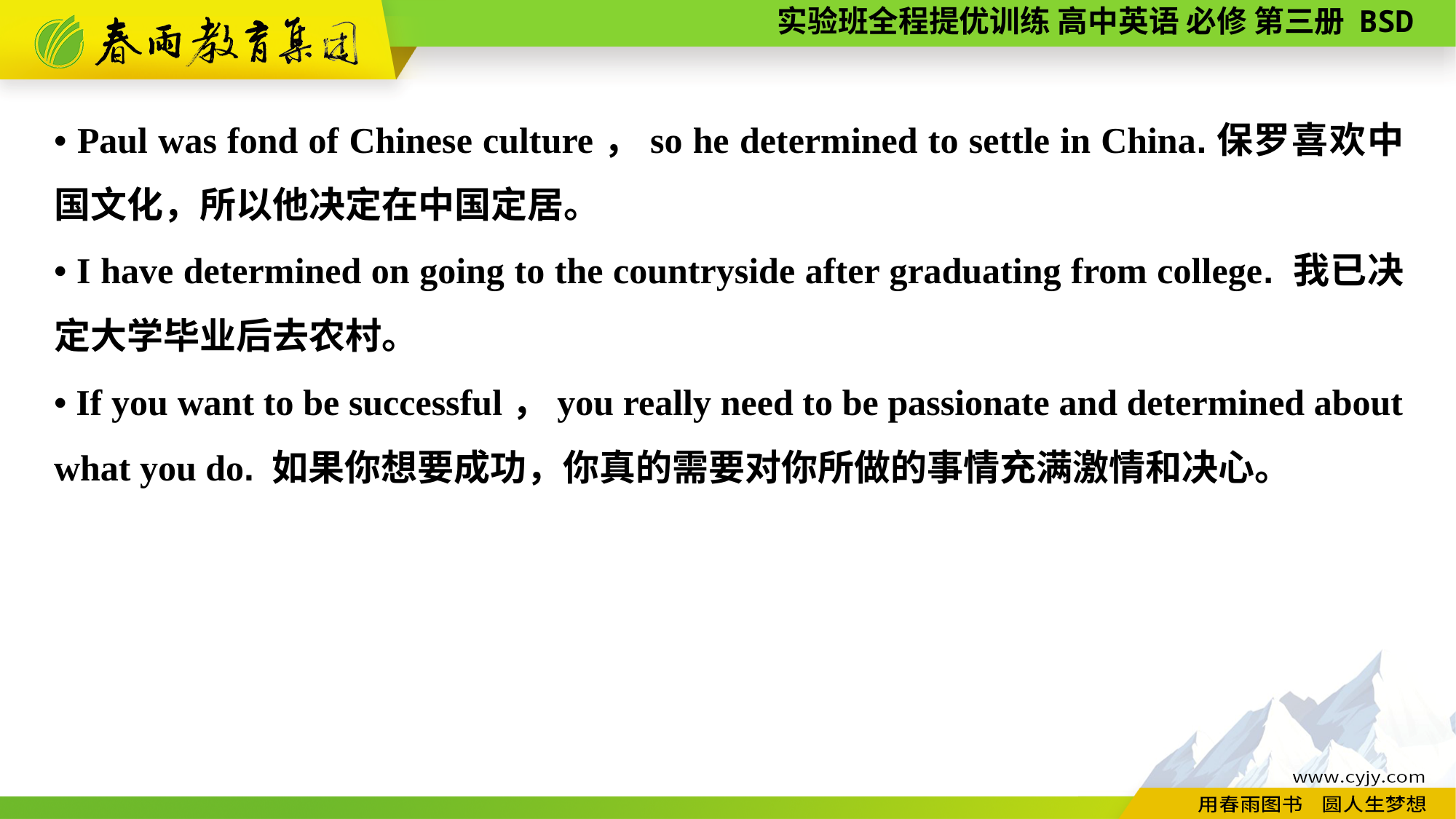

• Paul was fond of Chinese culture，so he determined to settle in China.保罗喜欢中国文化，所以他决定在中国定居。
• I have determined on going to the countryside after graduating from college. 我已决定大学毕业后去农村。
• If you want to be successful，you really need to be passionate and determined about what you do. 如果你想要成功，你真的需要对你所做的事情充满激情和决心。